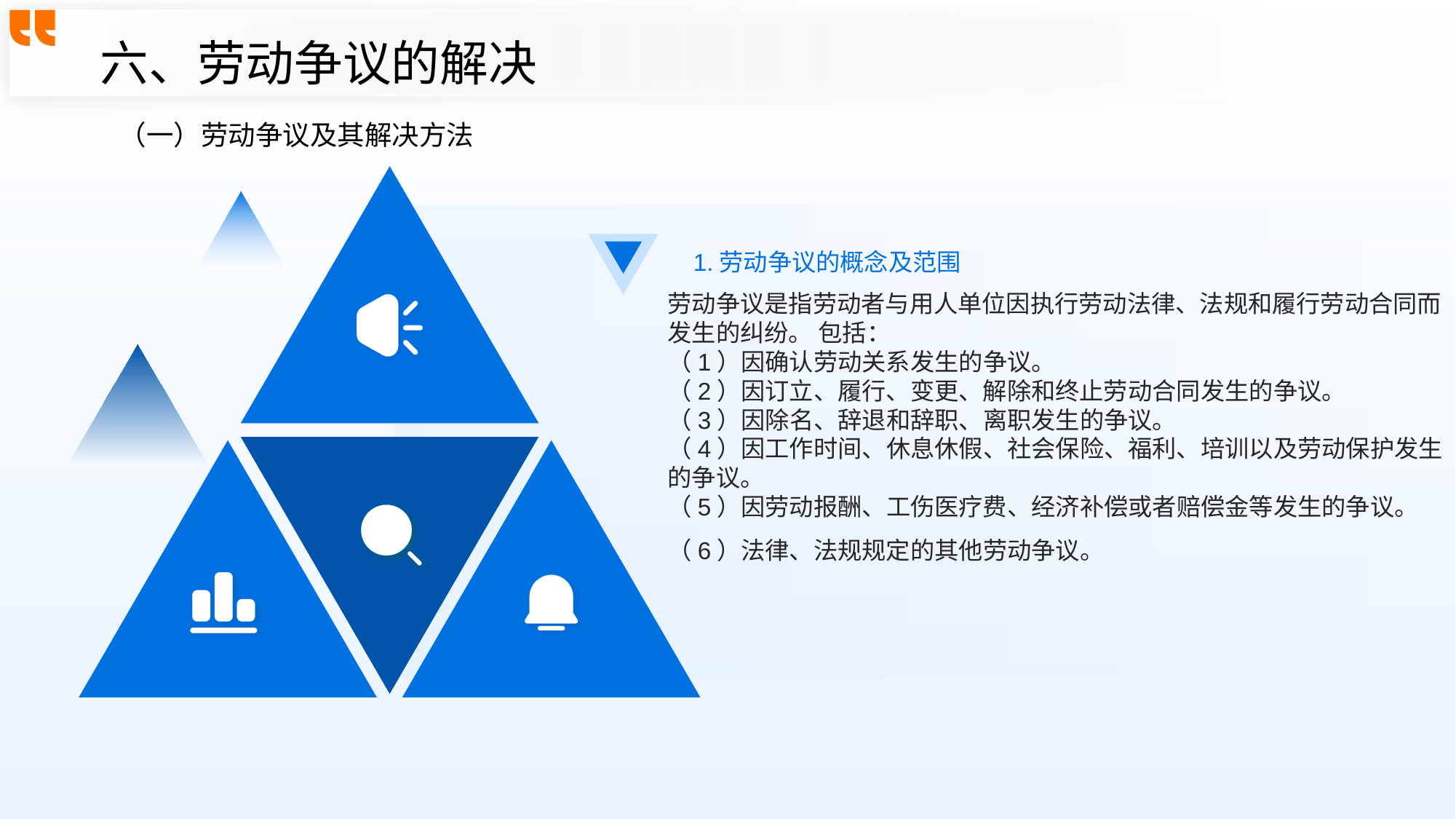

六、劳动争议的解决
（一）劳动争议及其解决方法

1.劳动争议的概念及范围

劳动争议是指劳动者与用人单位因执行劳动法律、法规和履行劳动合同而发生的纠纷。 包括：
（1）因确认劳动关系发生的争议。
（2）因订立、履行、变更、解除和终止劳动合同发生的争议。
（3）因除名、辞退和辞职、离职发生的争议。
（4）因工作时间、休息休假、社会保险、福利、培训以及劳动保护发生的争议。
（5）因劳动报酬、工伤医疗费、经济补偿或者赔偿金等发生的争议。
（6）法律、法规规定的其他劳动争议。